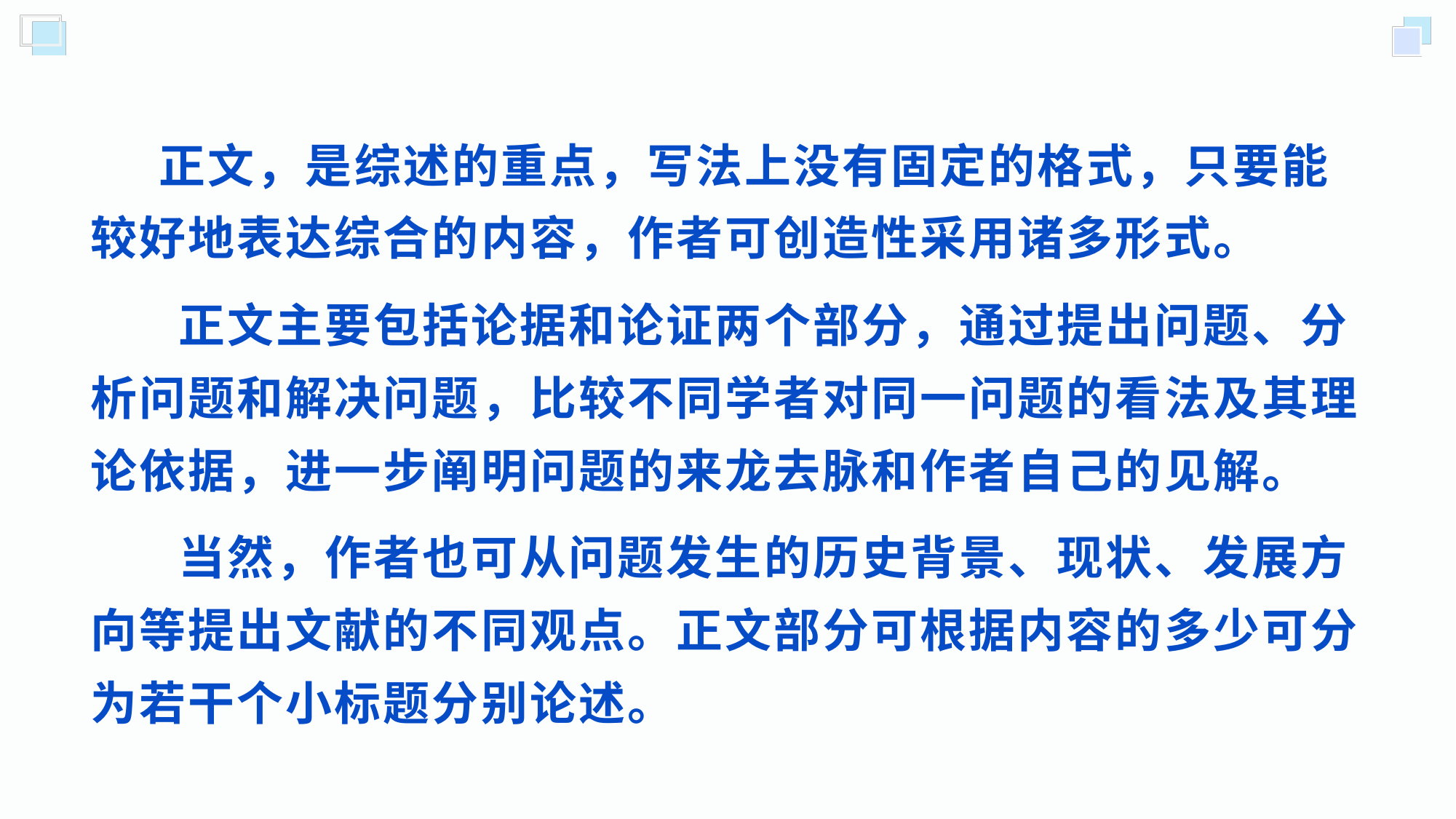

正文，是综述的重点，写法上没有固定的格式，只要能较好地表达综合的内容，作者可创造性采用诸多形式。
      正文主要包括论据和论证两个部分，通过提出问题、分析问题和解决问题，比较不同学者对同一问题的看法及其理论依据，进一步阐明问题的来龙去脉和作者自己的见解。
      当然，作者也可从问题发生的历史背景、现状、发展方向等提出文献的不同观点。正文部分可根据内容的多少可分为若干个小标题分别论述。